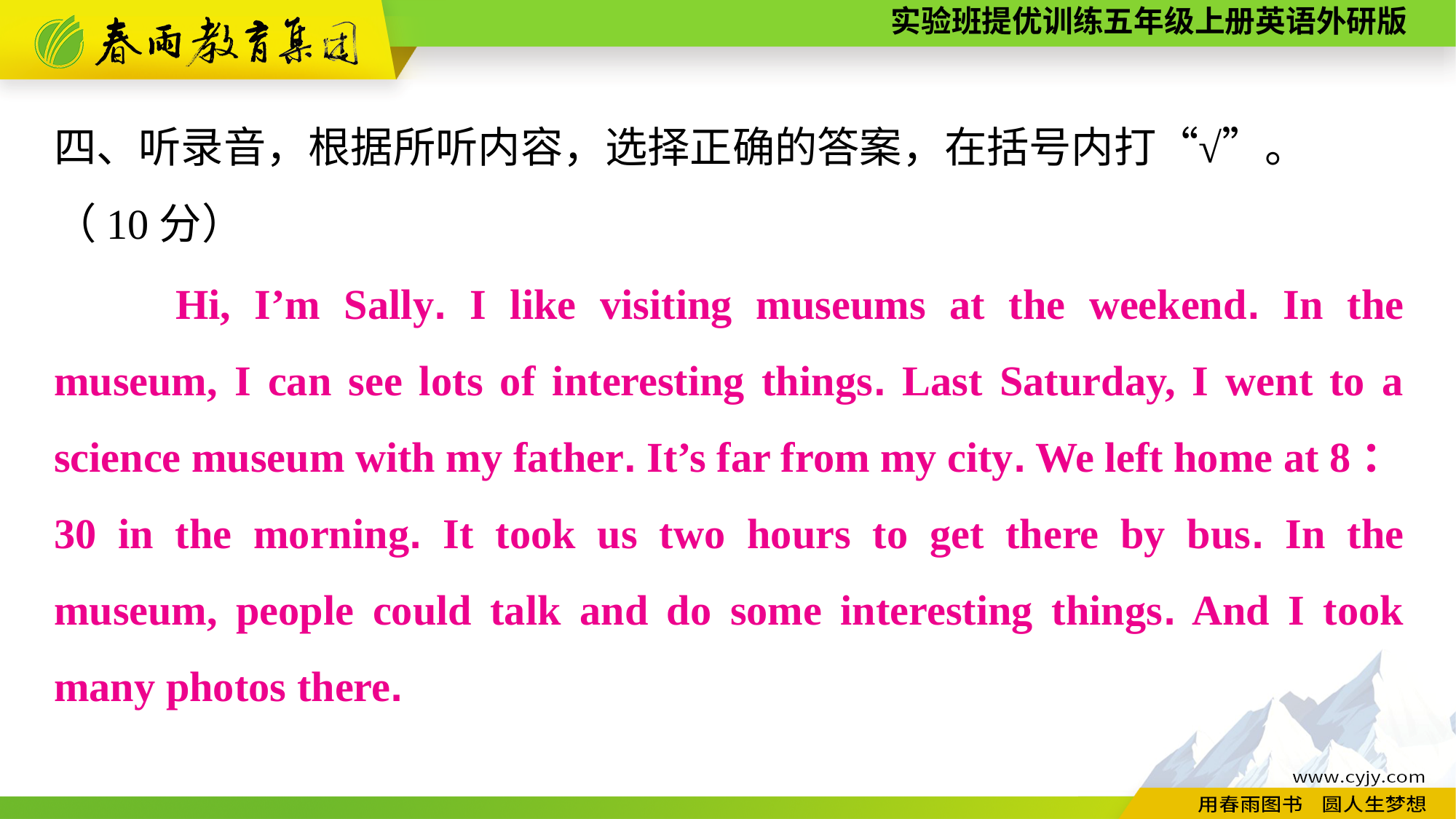

四、听录音，根据所听内容，选择正确的答案，在括号内打“√”。
（10分）
　　Hi, I’m Sally. I like visiting museums at the weekend. In the museum, I can see lots of interesting things. Last Saturday, I went to a science museum with my father. It’s far from my city. We left home at 8：30 in the morning. It took us two hours to get there by bus. In the museum, people could talk and do some interesting things. And I took many photos there.